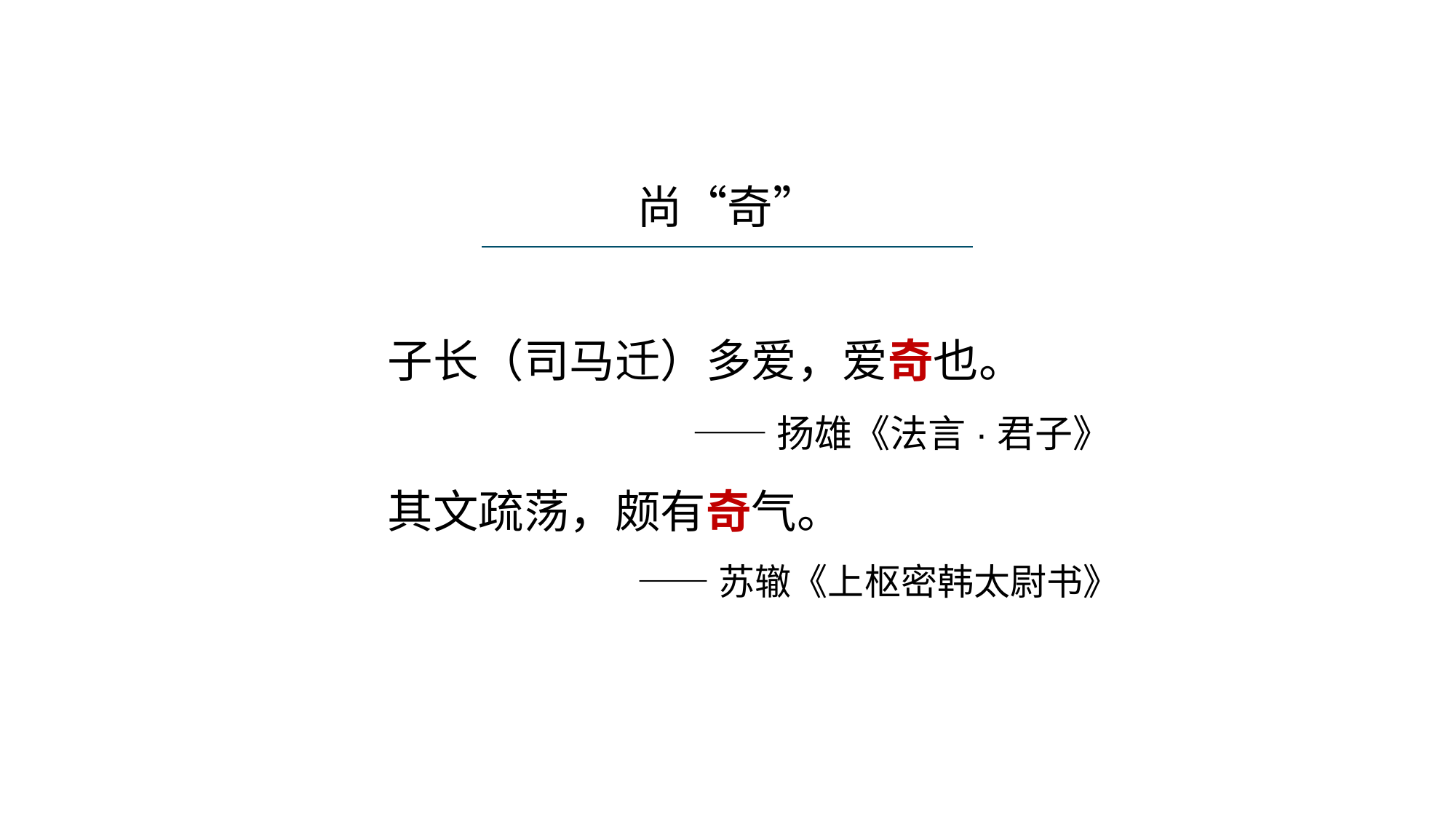

尚“奇”
    子长（司马迁）多爱，爱奇也。
                              ——扬雄《法言·君子》
    其文疏荡，颇有奇气。
                    ——苏辙《上枢密韩太尉书》